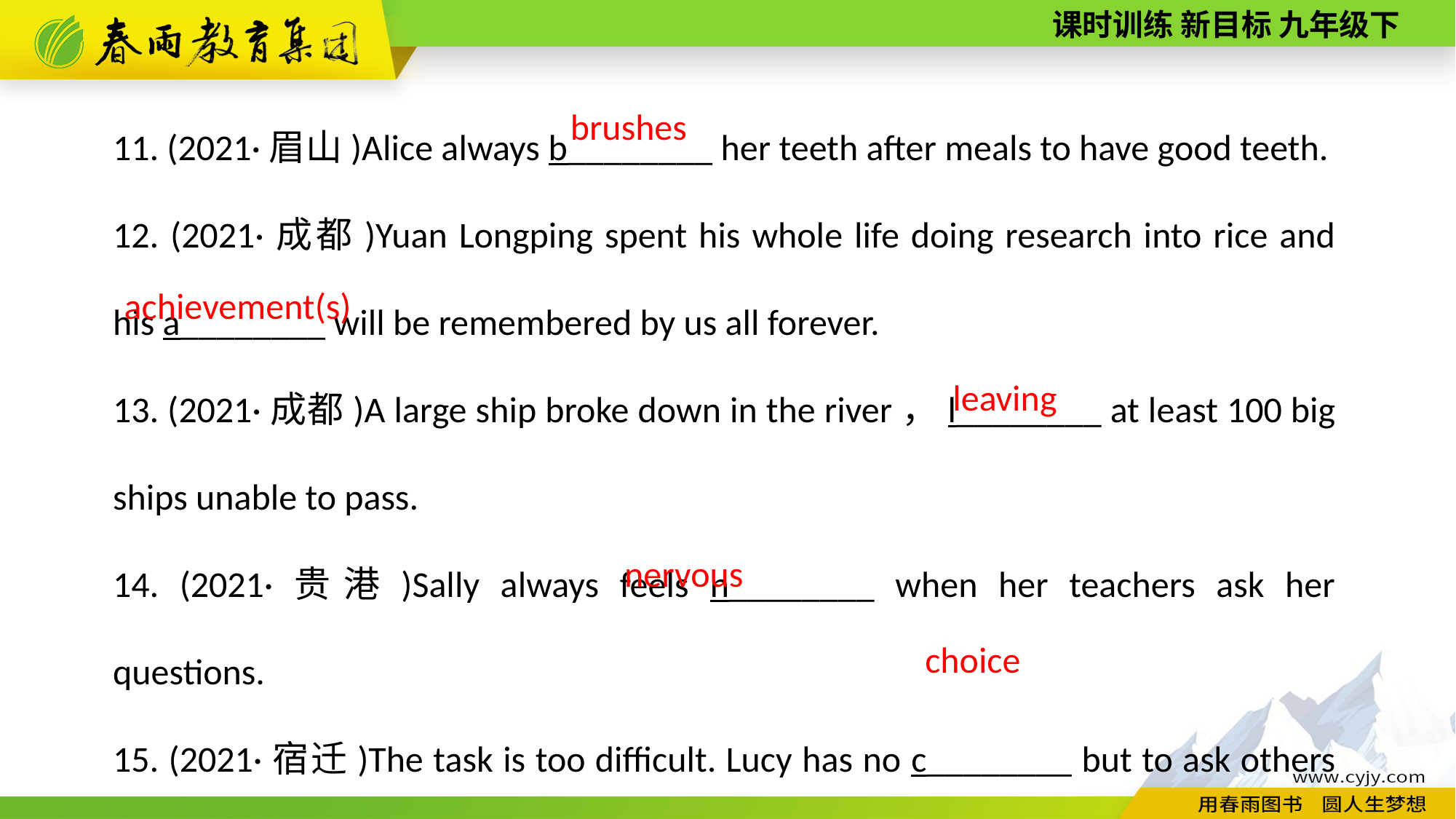

11. (2021·眉山)Alice always b________ her teeth after meals to have good teeth.
12. (2021·成都)Yuan Longping spent his whole life doing research into rice and his a________ will be remembered by us all forever.
13. (2021·成都)A large ship broke down in the river，l________ at least 100 big ships unable to pass.
14. (2021·贵港)Sally always feels n________ when her teachers ask her questions.
15. (2021·宿迁)The task is too difficult. Lucy has no c________ but to ask others for help.
brushes
achievement(s)
leaving
nervous
choice